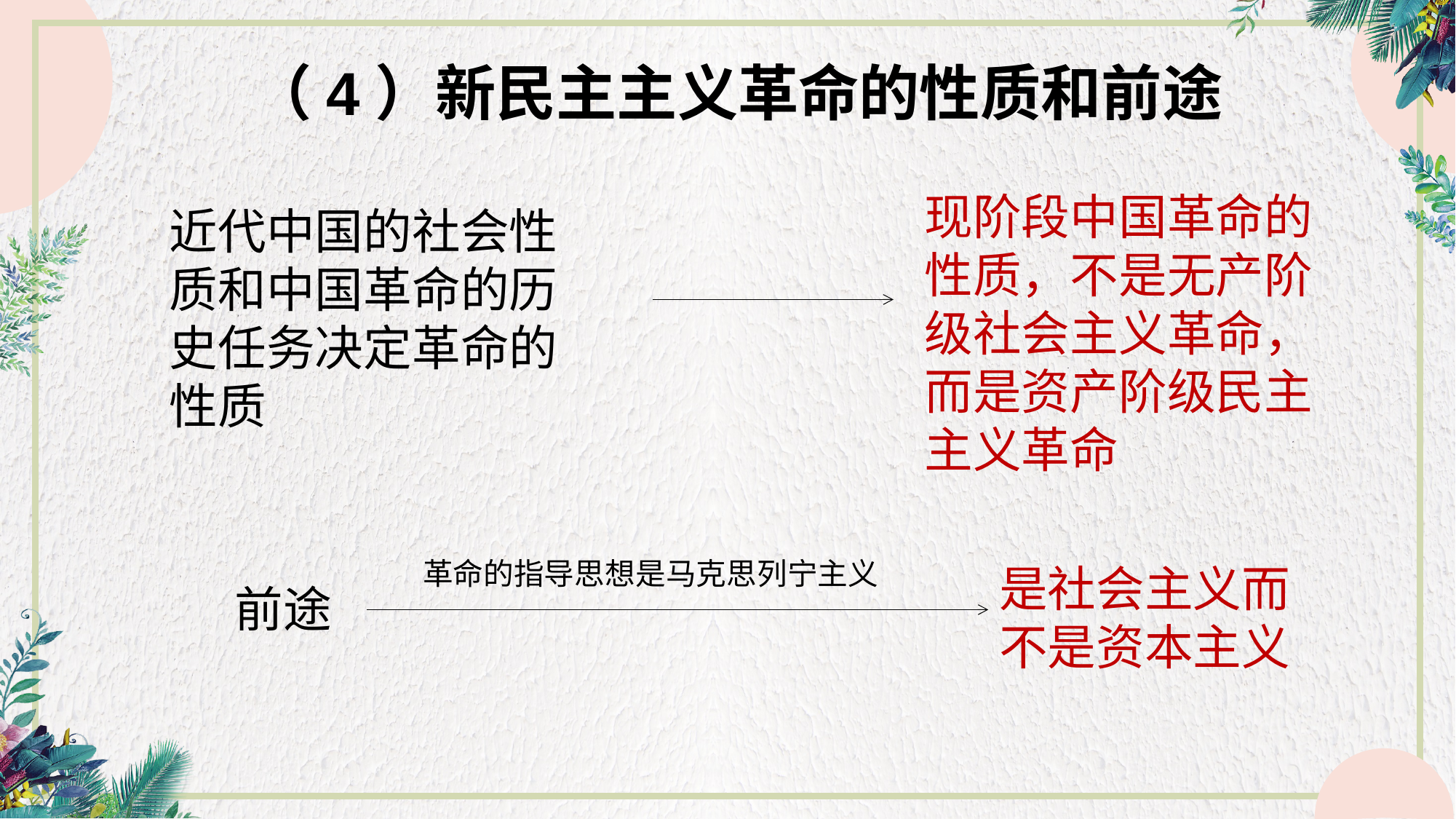

（4）新民主主义革命的性质和前途
现阶段中国革命的性质，不是无产阶级社会主义革命，而是资产阶级民主主义革命
近代中国的社会性质和中国革命的历史任务决定革命的性质
革命的指导思想是马克思列宁主义
是社会主义而不是资本主义
前途